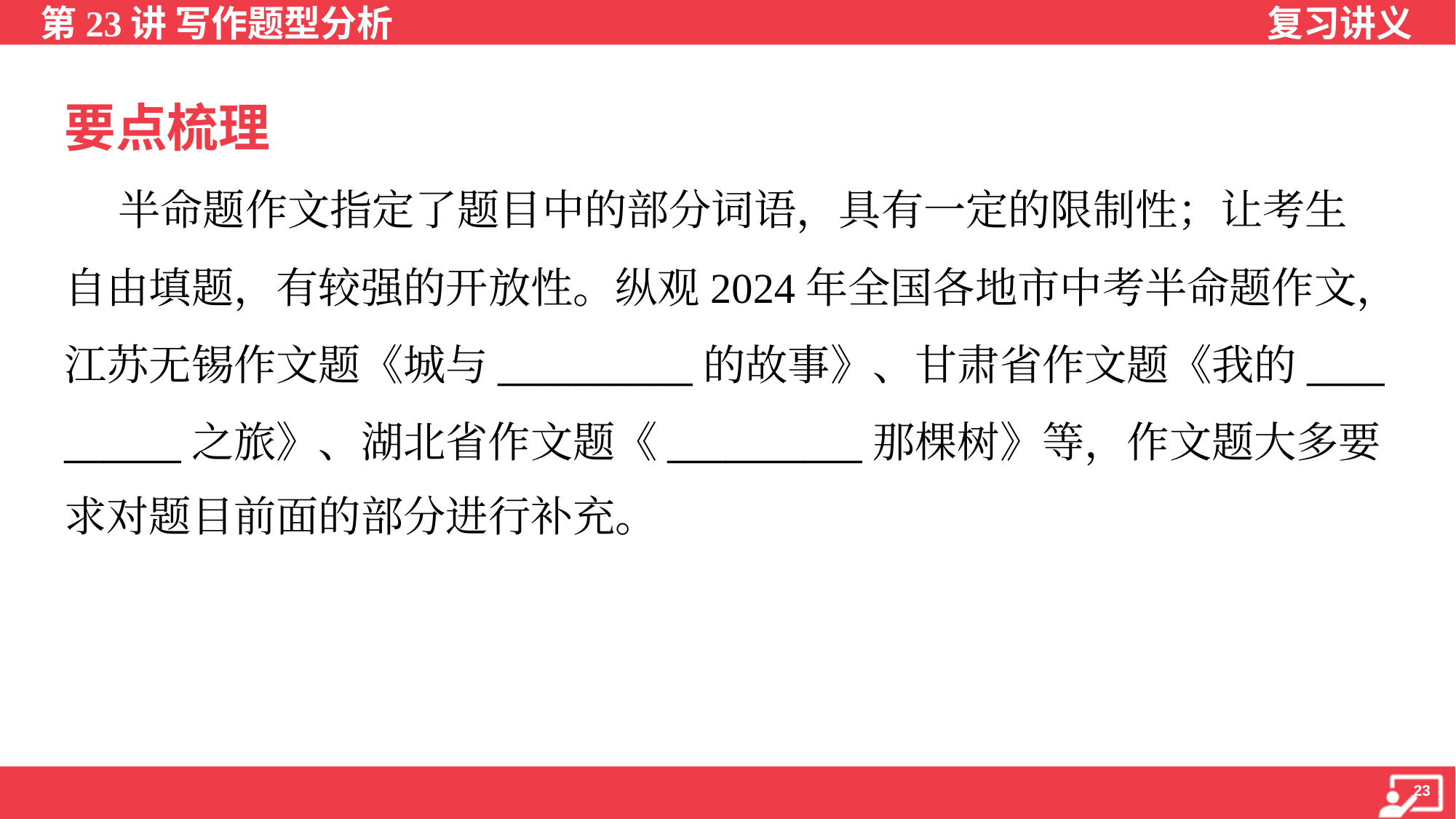

要点梳理
    半命题作文指定了题目中的部分词语，具有一定的限制性；让考生
自由填题，有较强的开放性。纵观2024年全国各地市中考半命题作文，
江苏无锡作文题《城与__________的故事》、甘肃省作文题《我的____
______之旅》、湖北省作文题《__________那棵树》等，作文题大多要
求对题目前面的部分进行补充。